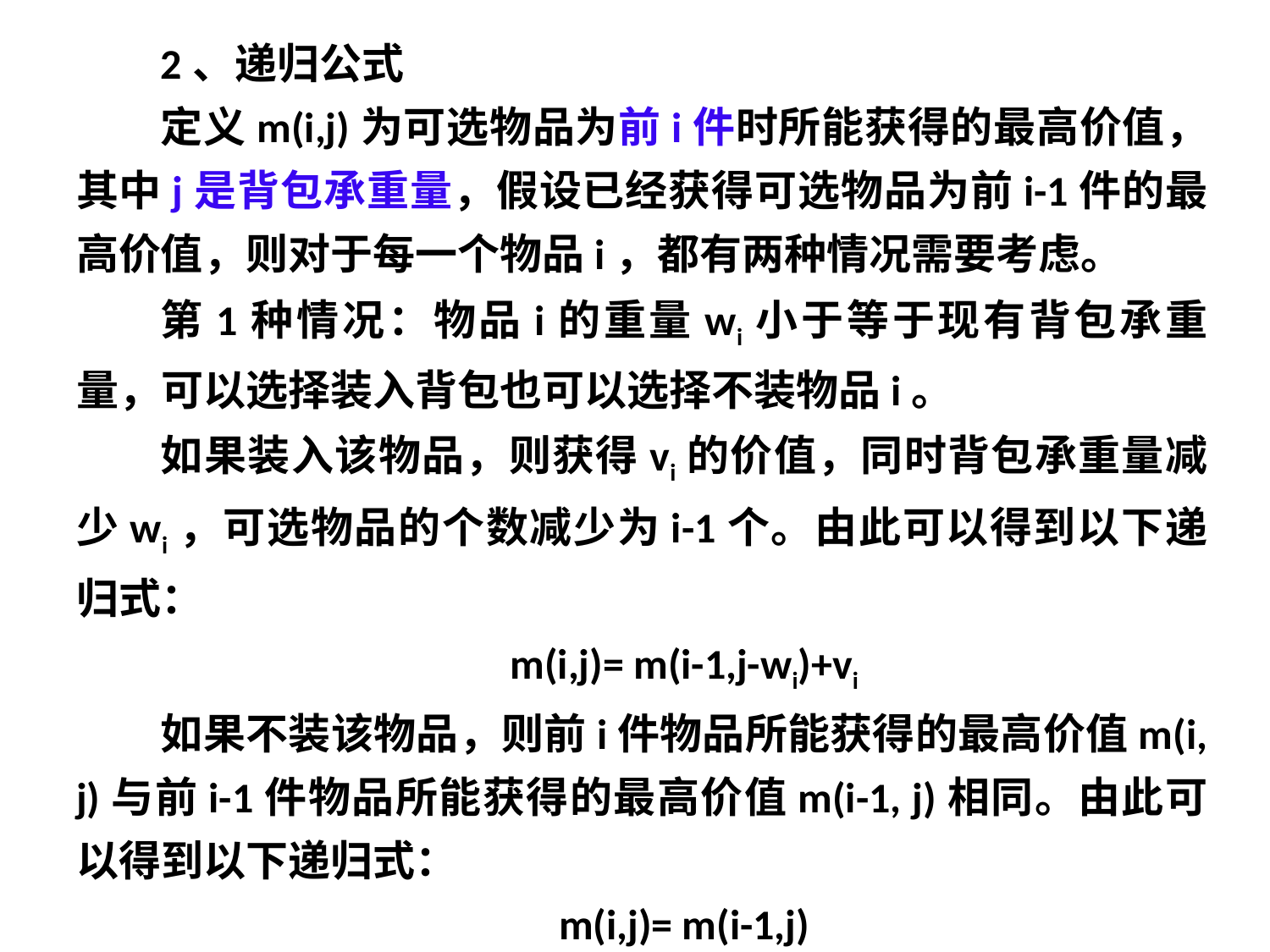

2、递归公式
定义m(i,j)为可选物品为前i件时所能获得的最高价值，其中j是背包承重量，假设已经获得可选物品为前i-1件的最高价值，则对于每一个物品i，都有两种情况需要考虑。
第1种情况：物品i的重量wi小于等于现有背包承重量，可以选择装入背包也可以选择不装物品i。
如果装入该物品，则获得vi的价值，同时背包承重量减少wi，可选物品的个数减少为i-1个。由此可以得到以下递归式：
m(i,j)= m(i-1,j-wi)+vi
如果不装该物品，则前i件物品所能获得的最高价值m(i, j)与前i-1件物品所能获得的最高价值m(i-1, j)相同。由此可以得到以下递归式：
m(i,j)= m(i-1,j)